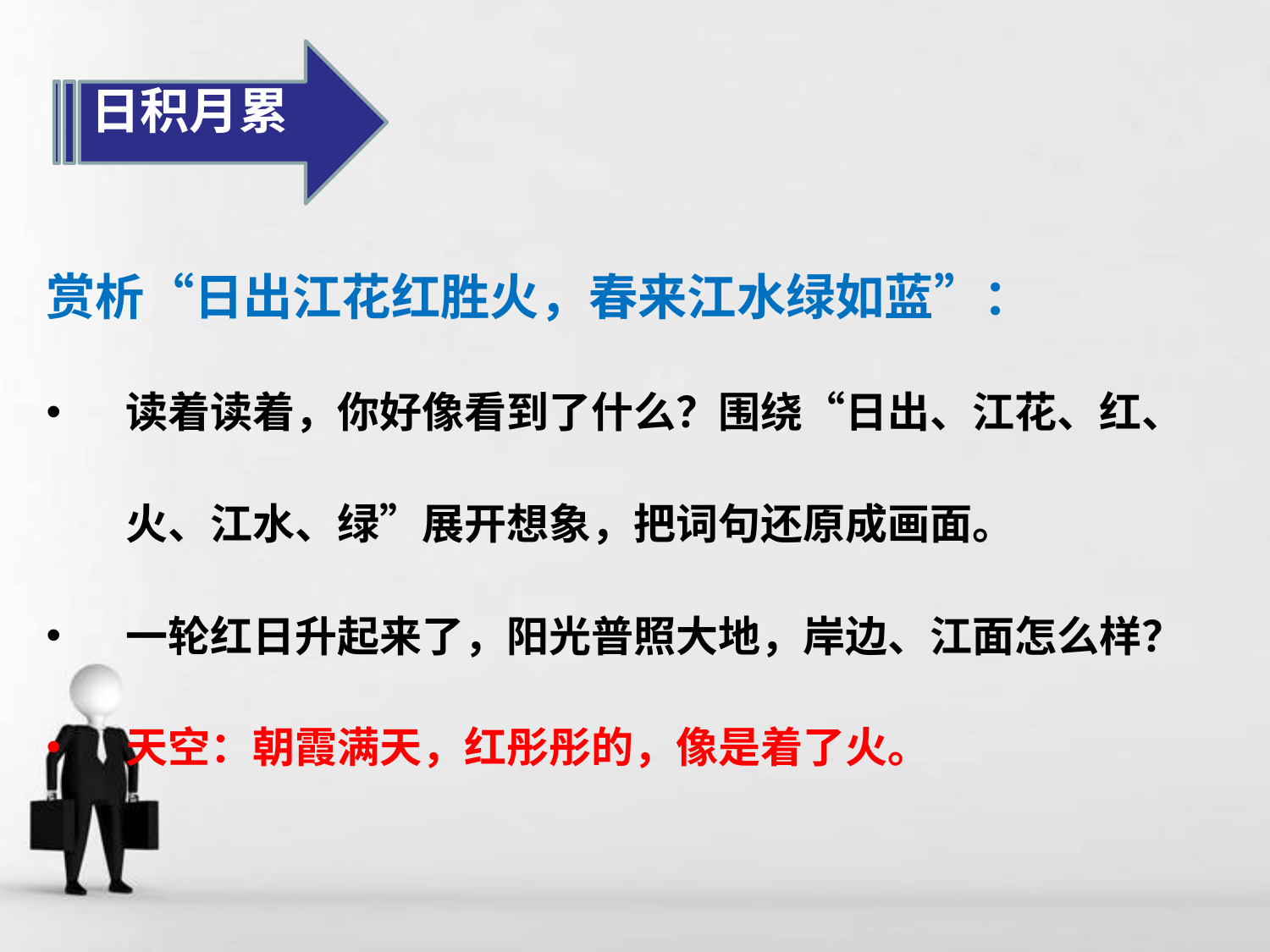

日积月累
赏析“日出江花红胜火，春来江水绿如蓝”：
读着读着，你好像看到了什么？围绕“日出、江花、红、火、江水、绿”展开想象，把词句还原成画面。
一轮红日升起来了，阳光普照大地，岸边、江面怎么样？
天空：朝霞满天，红彤彤的，像是着了火。